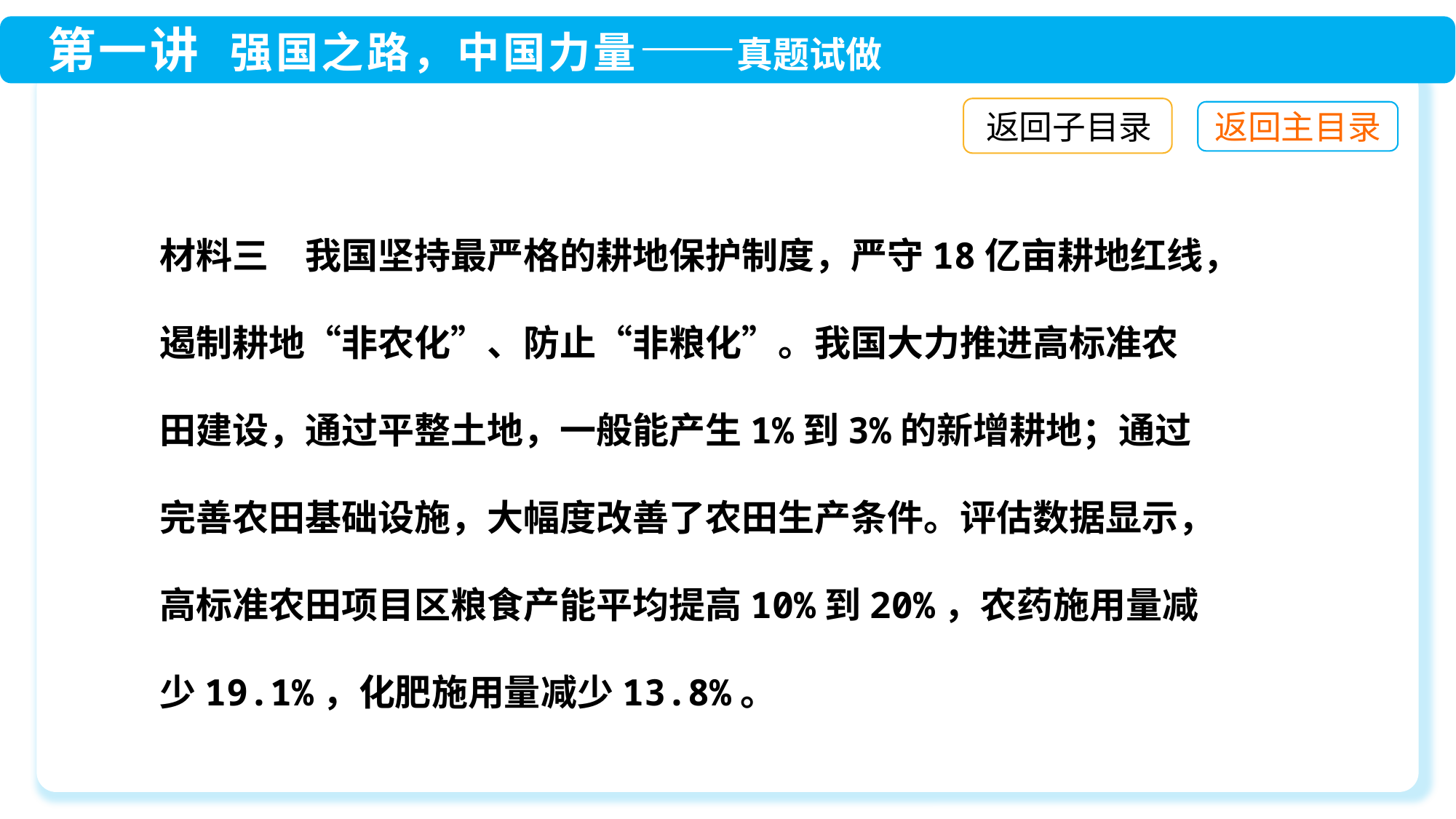

返回子目录

材料三　我国坚持最严格的耕地保护制度，严守18亿亩耕地红线，遏制耕地“非农化”、防止“非粮化”。我国大力推进高标准农田建设，通过平整土地，一般能产生1%到3%的新增耕地；通过完善农田基础设施，大幅度改善了农田生产条件。评估数据显示，高标准农田项目区粮食产能平均提高10%到20%，农药施用量减少19.1%，化肥施用量减少13.8%。